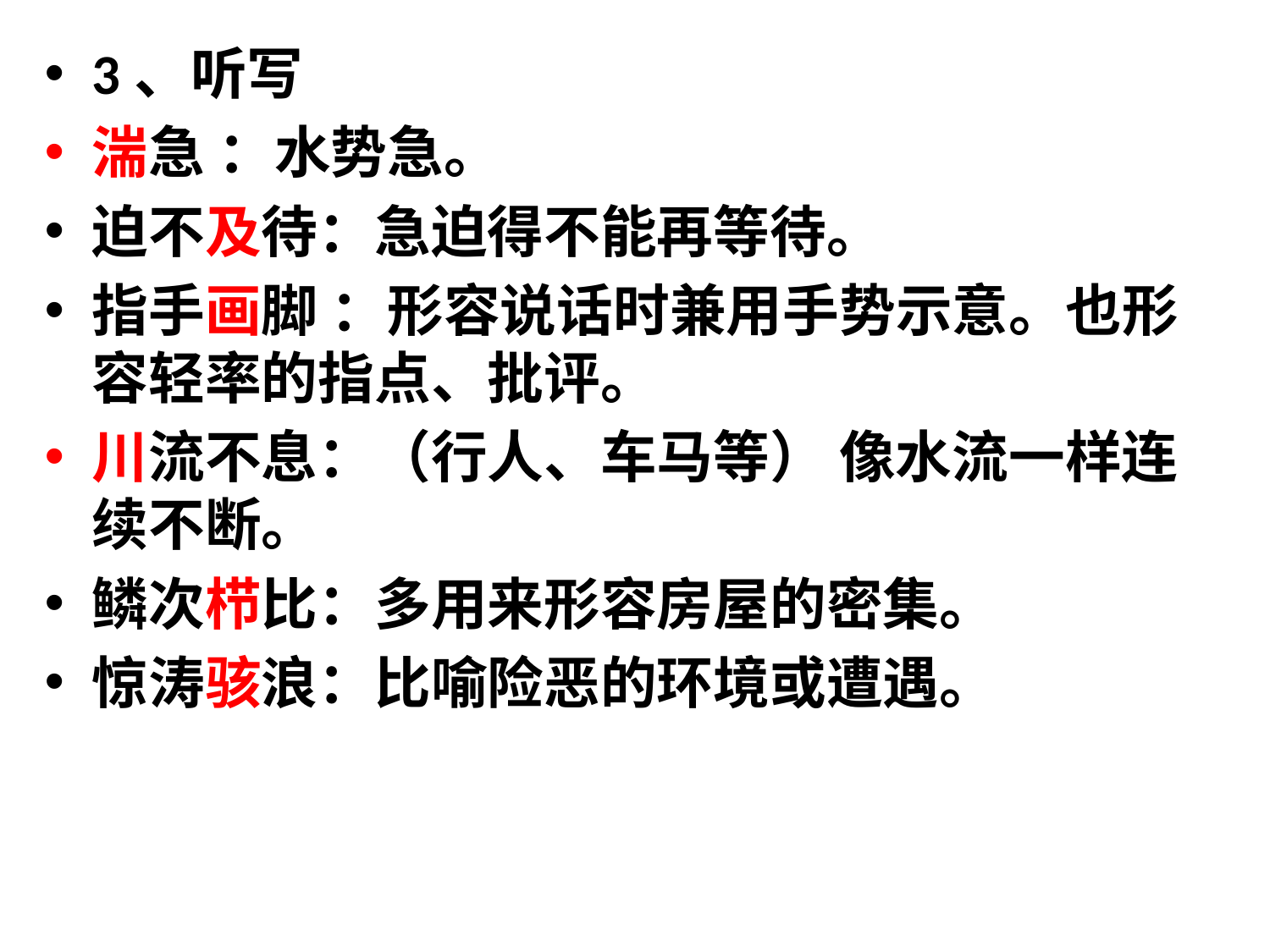

3、听写
湍急 ：水势急。
迫不及待：急迫得不能再等待。
指手画脚 ：形容说话时兼用手势示意。也形容轻率的指点、批评。
川流不息：（行人、车马等） 像水流一样连续不断。
鳞次栉比：多用来形容房屋的密集。
惊涛骇浪：比喻险恶的环境或遭遇。